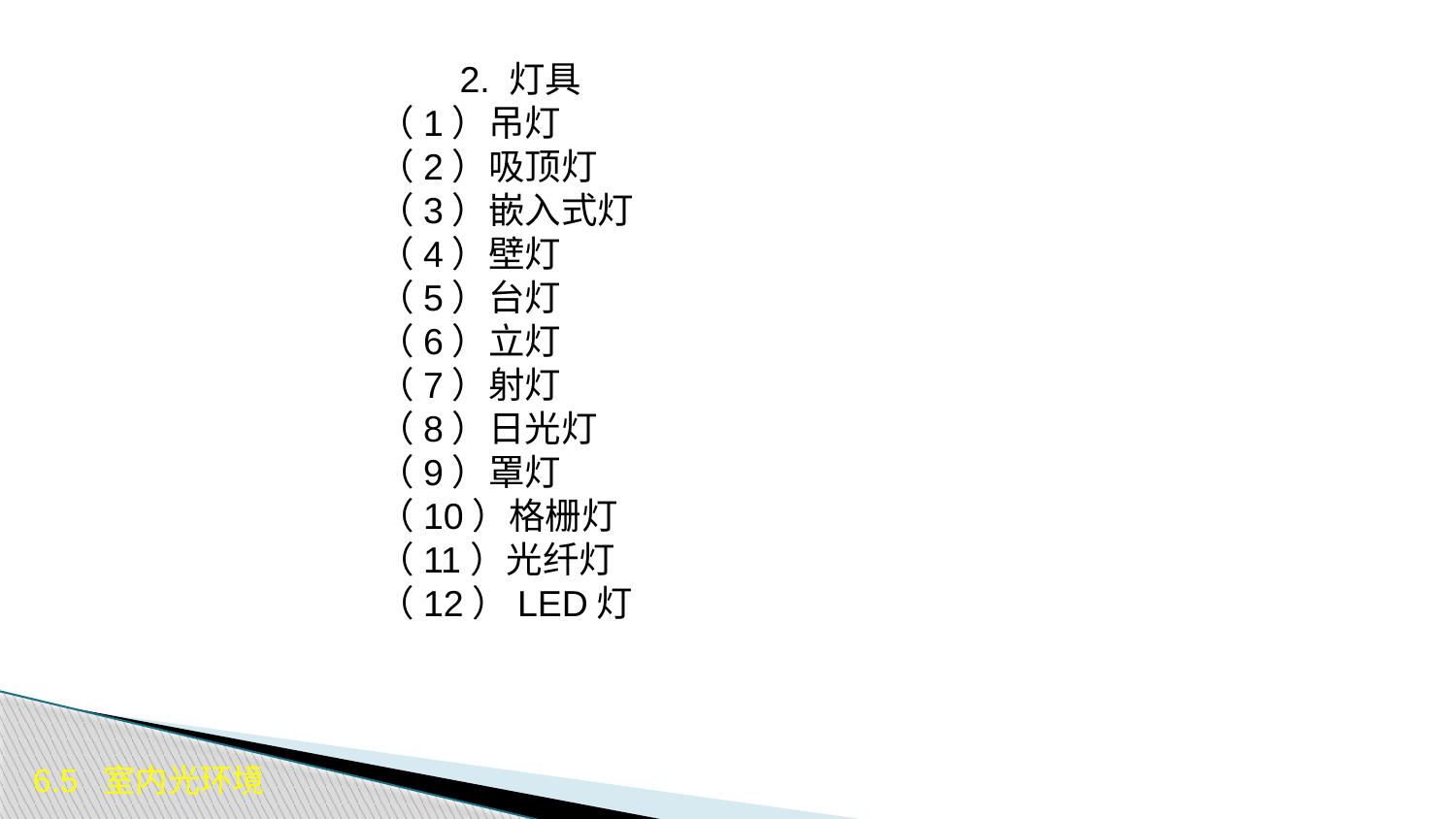

2. 灯具
（1）吊灯
（2）吸顶灯
（3）嵌入式灯
（4）壁灯
（5）台灯
（6）立灯
（7）射灯
（8）日光灯
（9）罩灯
（10）格栅灯
（11）光纤灯
（12）LED灯
6.5  室内光环境